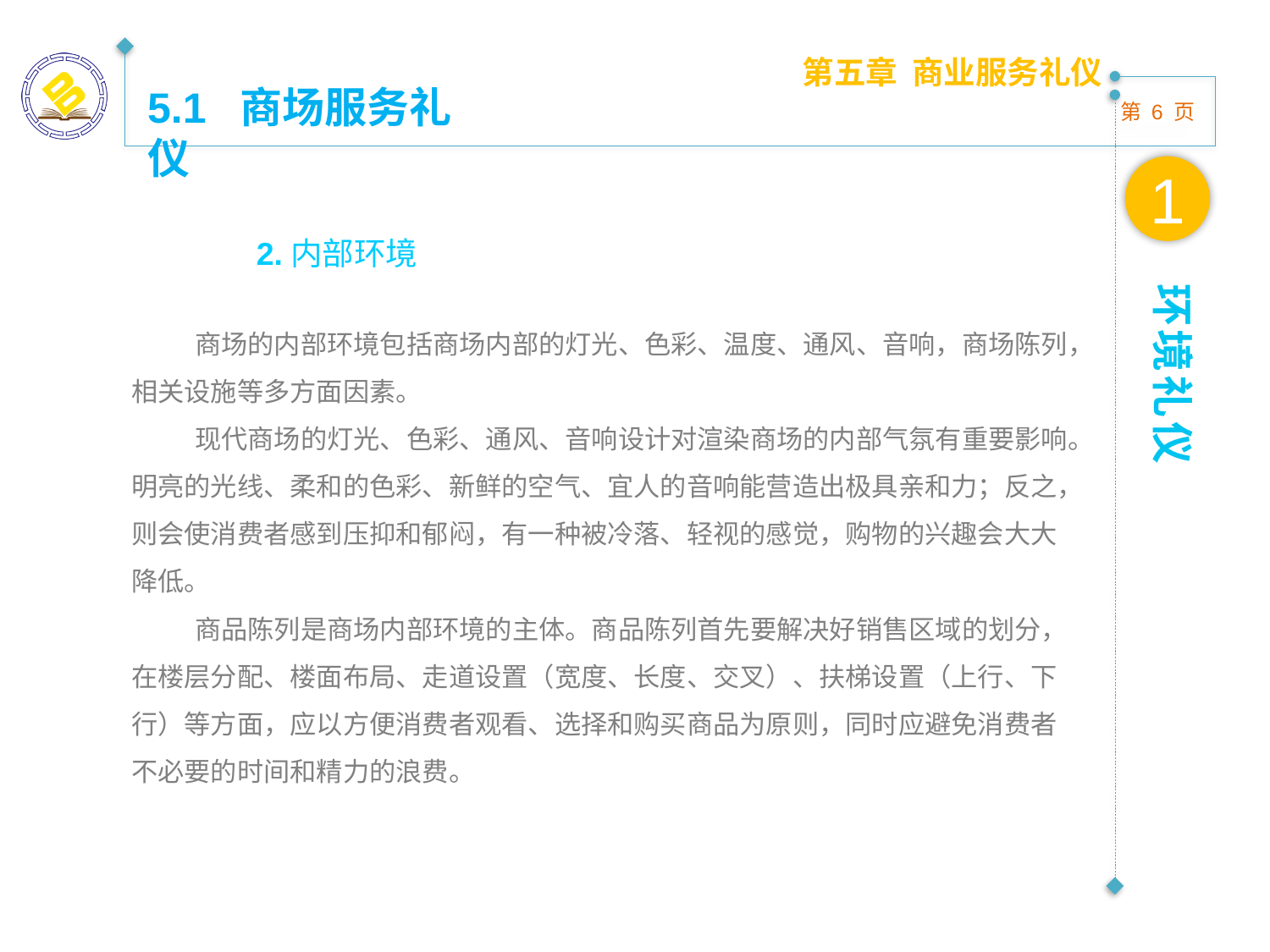

第五章  商业服务礼仪
5.1  商场服务礼仪
1
2.内部环境
环境礼仪
商场的内部环境包括商场内部的灯光、色彩、温度、通风、音响，商场陈列，相关设施等多方面因素。
现代商场的灯光、色彩、通风、音响设计对渲染商场的内部气氛有重要影响。明亮的光线、柔和的色彩、新鲜的空气、宜人的音响能营造出极具亲和力；反之，则会使消费者感到压抑和郁闷，有一种被冷落、轻视的感觉，购物的兴趣会大大降低。
商品陈列是商场内部环境的主体。商品陈列首先要解决好销售区域的划分，在楼层分配、楼面布局、走道设置（宽度、长度、交叉）、扶梯设置（上行、下行）等方面，应以方便消费者观看、选择和购买商品为原则，同时应避免消费者不必要的时间和精力的浪费。